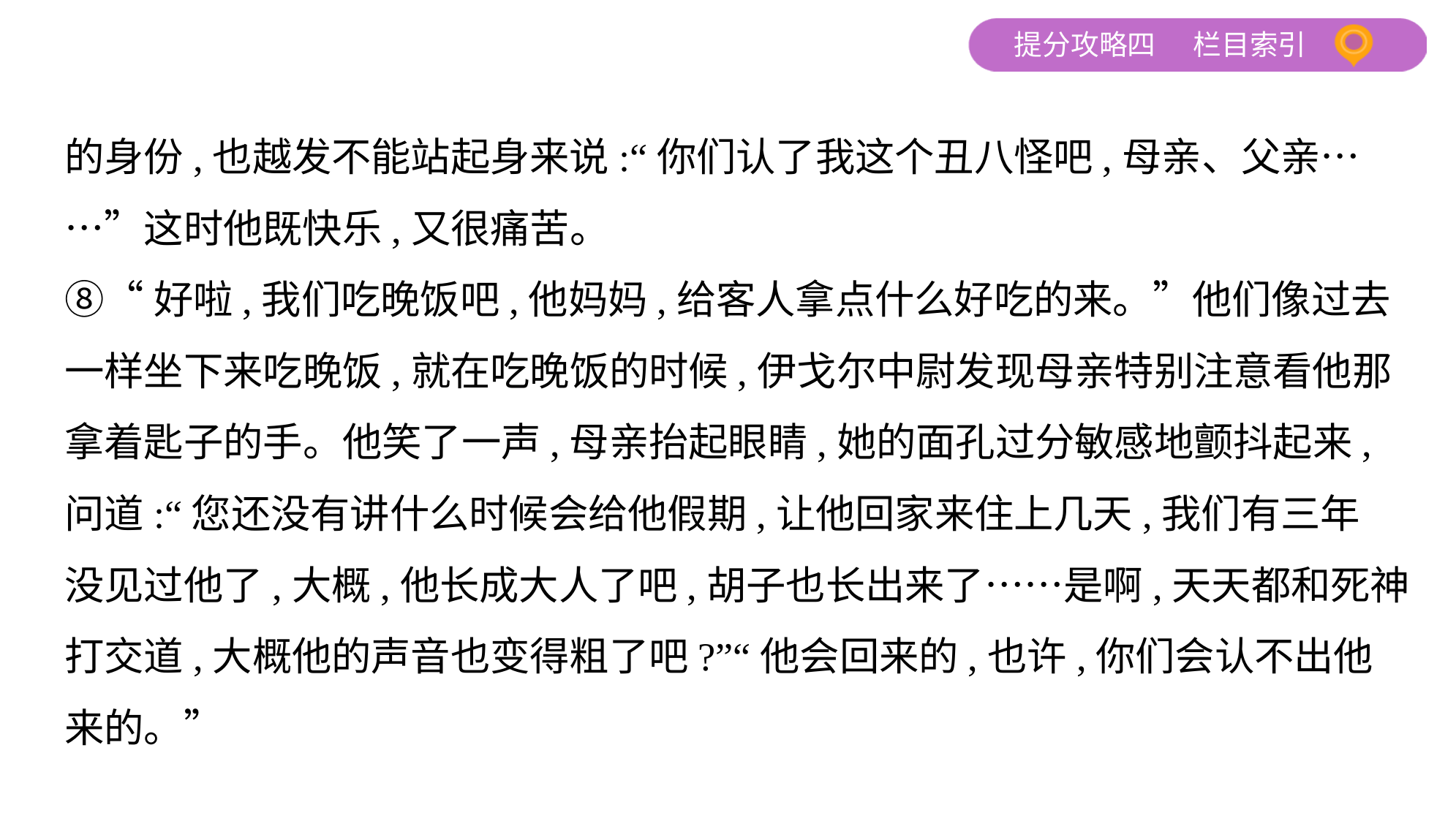

的身份,也越发不能站起身来说:“你们认了我这个丑八怪吧,母亲、父亲…
…”这时他既快乐,又很痛苦。
⑧“好啦,我们吃晚饭吧,他妈妈,给客人拿点什么好吃的来。”他们像过去
一样坐下来吃晚饭,就在吃晚饭的时候,伊戈尔中尉发现母亲特别注意看他那
拿着匙子的手。他笑了一声,母亲抬起眼睛,她的面孔过分敏感地颤抖起来,
问道:“您还没有讲什么时候会给他假期,让他回家来住上几天,我们有三年
没见过他了,大概,他长成大人了吧,胡子也长出来了……是啊,天天都和死神
打交道,大概他的声音也变得粗了吧?”“他会回来的,也许,你们会认不出他
来的。”